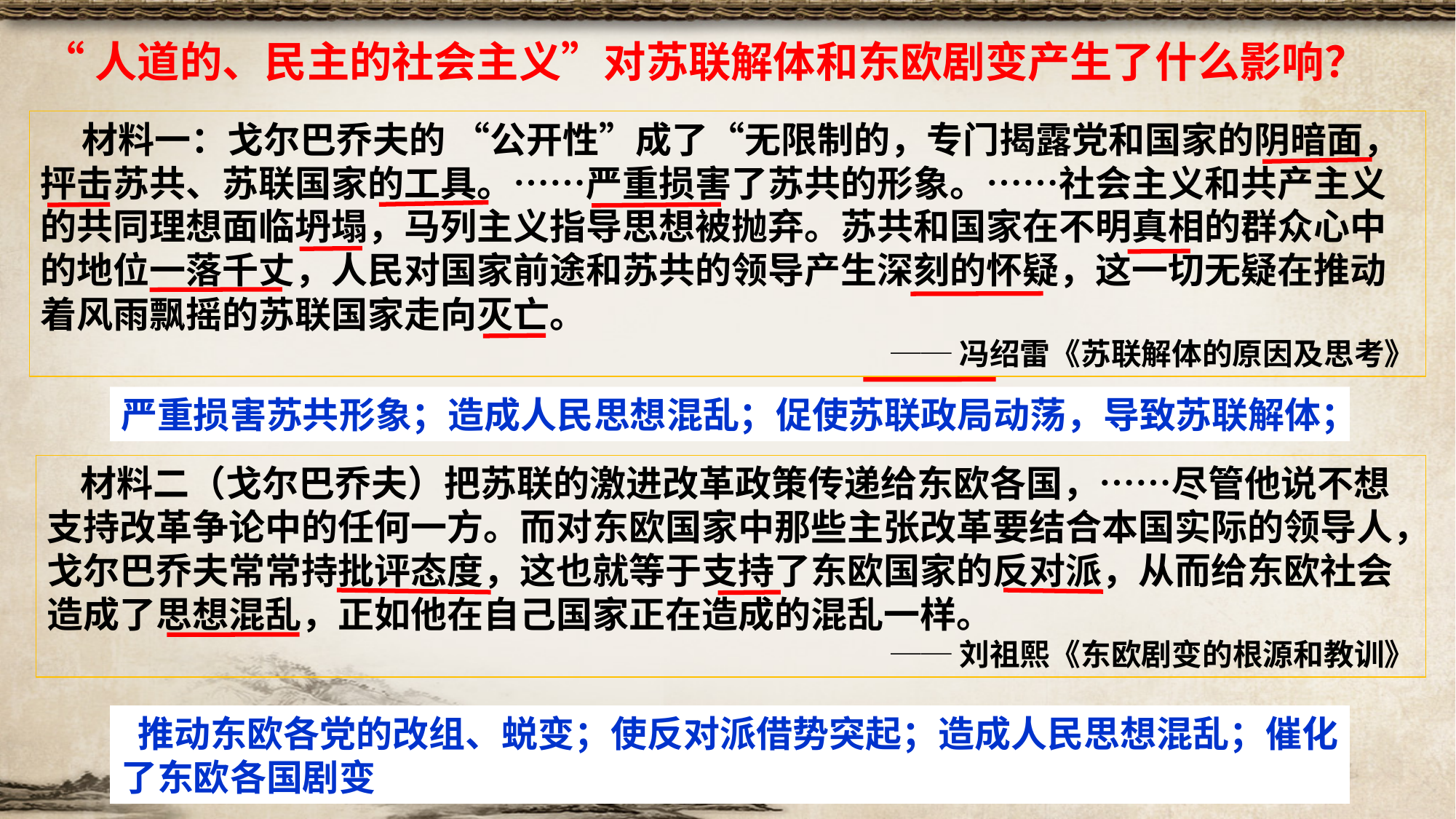

“人道的、民主的社会主义”对苏联解体和东欧剧变产生了什么影响？
    材料一：戈尔巴乔夫的 “公开性”成了“无限制的，专门揭露党和国家的阴暗面，抨击苏共、苏联国家的工具。……严重损害了苏共的形象。……社会主义和共产主义的共同理想面临坍塌，马列主义指导思想被抛弃。苏共和国家在不明真相的群众心中的地位一落千丈，人民对国家前途和苏共的领导产生深刻的怀疑，这一切无疑在推动着风雨飘摇的苏联国家走向灭亡。
──冯绍雷《苏联解体的原因及思考》

严重损害苏共形象；造成人民思想混乱；促使苏联政局动荡，导致苏联解体；
   材料二（戈尔巴乔夫）把苏联的激进改革政策传递给东欧各国，……尽管他说不想支持改革争论中的任何一方。而对东欧国家中那些主张改革要结合本国实际的领导人，戈尔巴乔夫常常持批评态度，这也就等于支持了东欧国家的反对派，从而给东欧社会造成了思想混乱，正如他在自己国家正在造成的混乱一样。
──刘祖熙《东欧剧变的根源和教训》

 推动东欧各党的改组、蜕变；使反对派借势突起；造成人民思想混乱；催化了东欧各国剧变